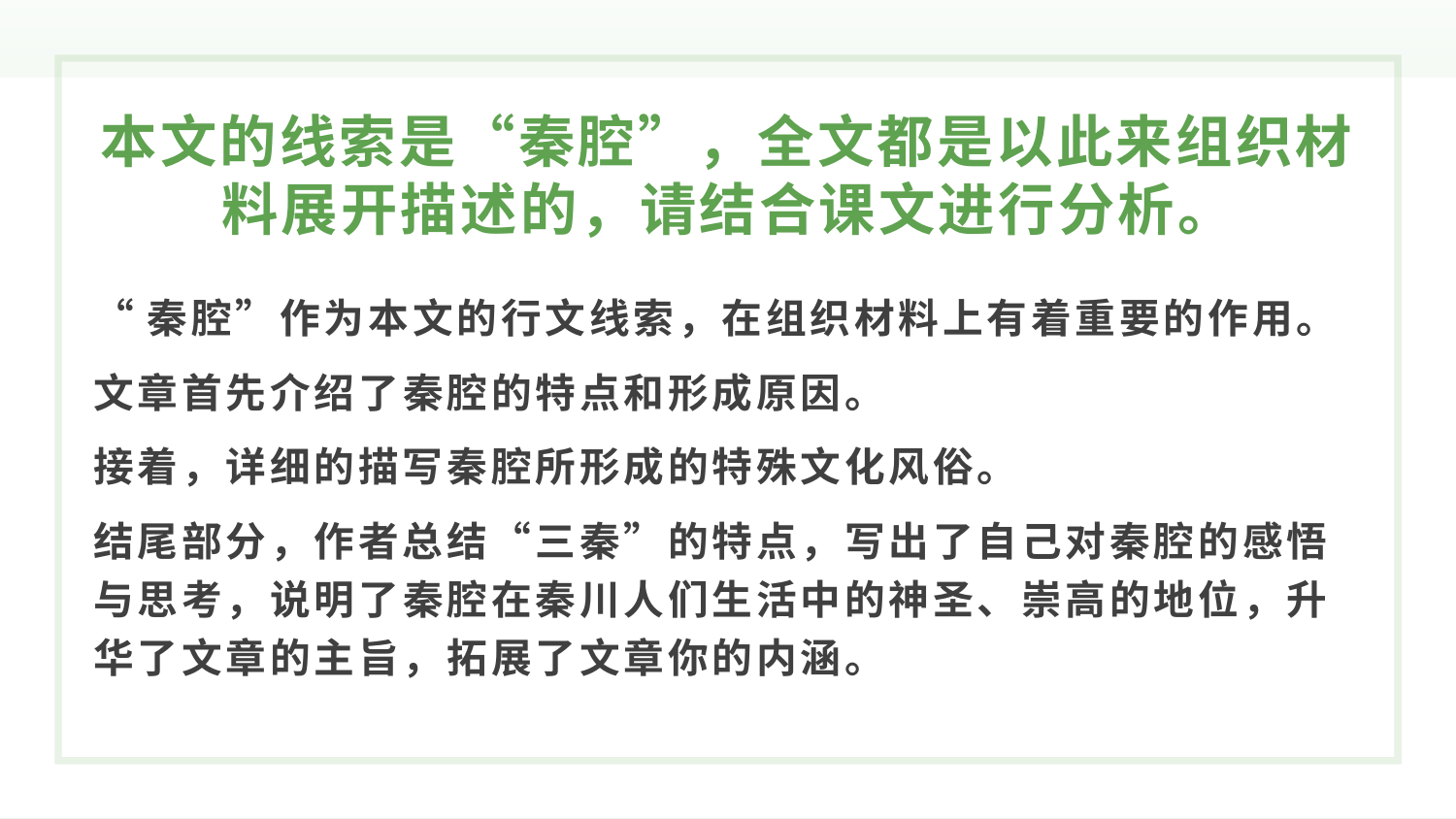

本文的线索是“秦腔”，全文都是以此来组织材料展开描述的，请结合课文进行分析。
“秦腔”作为本文的行文线索，在组织材料上有着重要的作用。
文章首先介绍了秦腔的特点和形成原因。
接着，详细的描写秦腔所形成的特殊文化风俗。
结尾部分，作者总结“三秦”的特点，写出了自己对秦腔的感悟与思考，说明了秦腔在秦川人们生活中的神圣、崇高的地位，升华了文章的主旨，拓展了文章你的内涵。